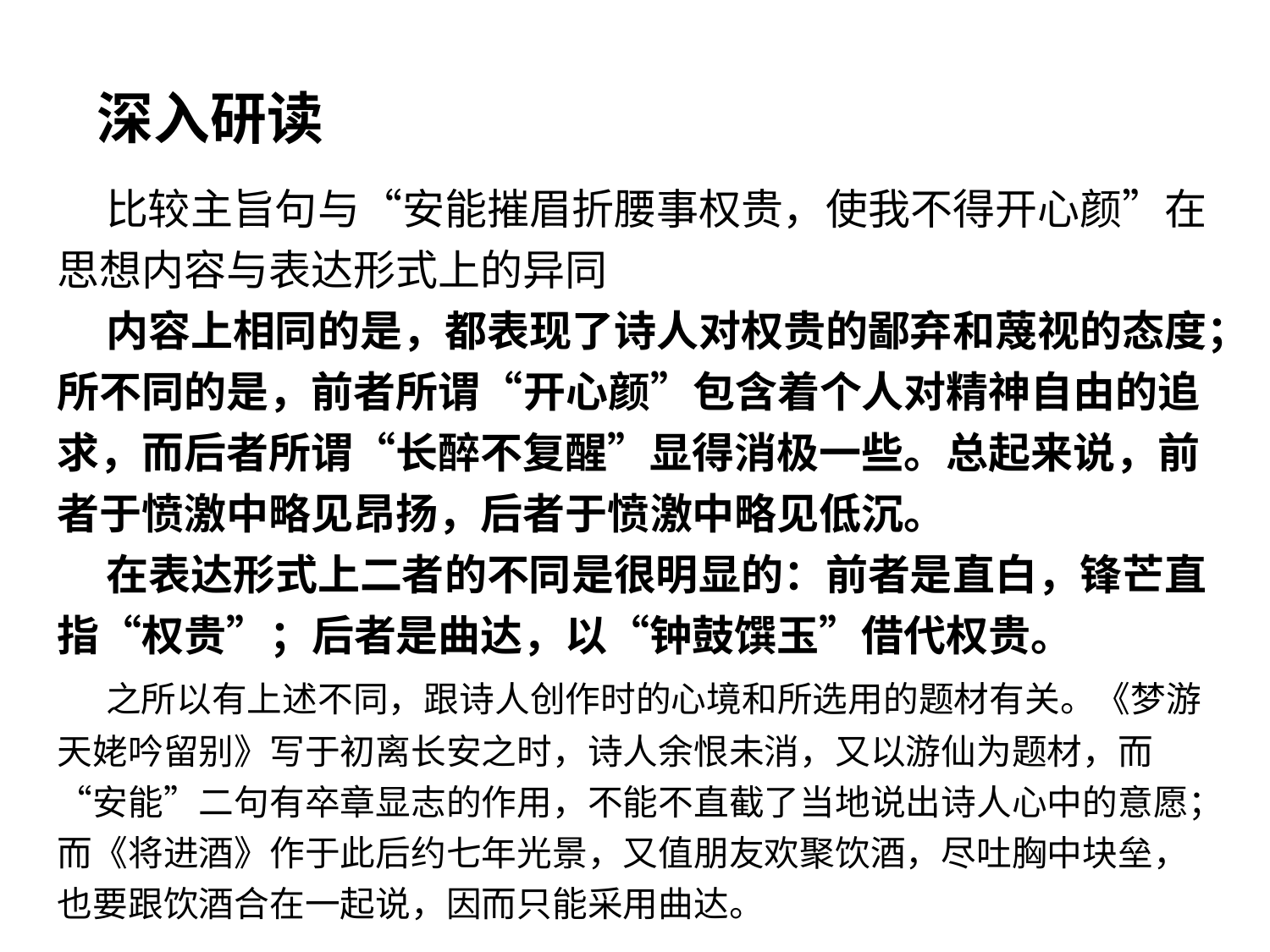

深入研读
    比较主旨句与“安能摧眉折腰事权贵，使我不得开心颜”在思想内容与表达形式上的异同
    内容上相同的是，都表现了诗人对权贵的鄙弃和蔑视的态度；所不同的是，前者所谓“开心颜”包含着个人对精神自由的追求，而后者所谓“长醉不复醒”显得消极一些。总起来说，前者于愤激中略见昂扬，后者于愤激中略见低沉。
    在表达形式上二者的不同是很明显的：前者是直白，锋芒直指“权贵”；后者是曲达，以“钟鼓馔玉”借代权贵。
    之所以有上述不同，跟诗人创作时的心境和所选用的题材有关。《梦游天姥吟留别》写于初离长安之时，诗人余恨未消，又以游仙为题材，而“安能”二句有卒章显志的作用，不能不直截了当地说出诗人心中的意愿；而《将进酒》作于此后约七年光景，又值朋友欢聚饮酒，尽吐胸中块垒，也要跟饮酒合在一起说，因而只能采用曲达。